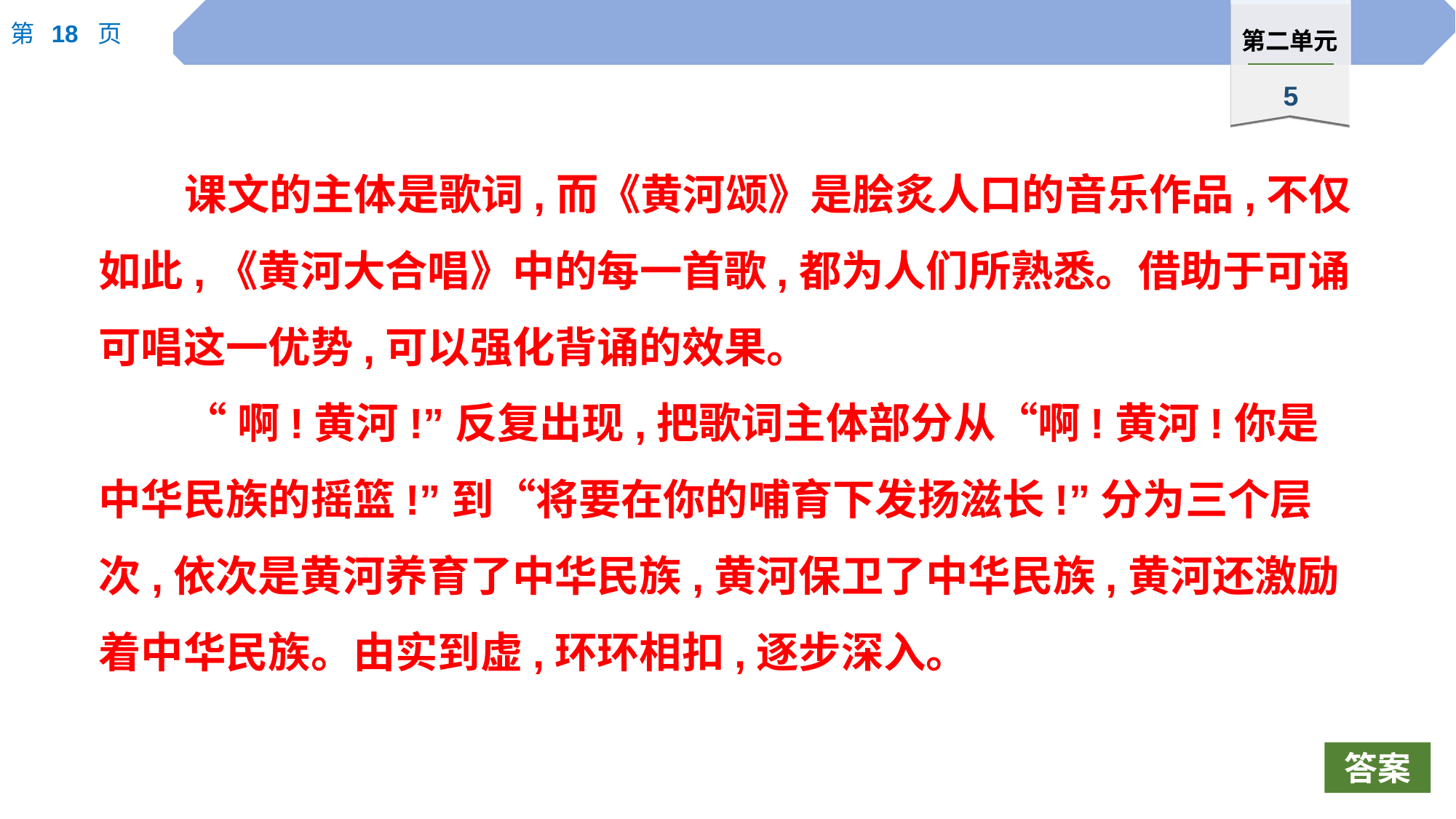

课文的主体是歌词,而《黄河颂》是脍炙人口的音乐作品,不仅如此,《黄河大合唱》中的每一首歌,都为人们所熟悉。借助于可诵可唱这一优势,可以强化背诵的效果。
“啊!黄河!”反复出现,把歌词主体部分从“啊!黄河!你是中华民族的摇篮!”到“将要在你的哺育下发扬滋长!”分为三个层次,依次是黄河养育了中华民族,黄河保卫了中华民族,黄河还激励着中华民族。由实到虚,环环相扣,逐步深入。
答案